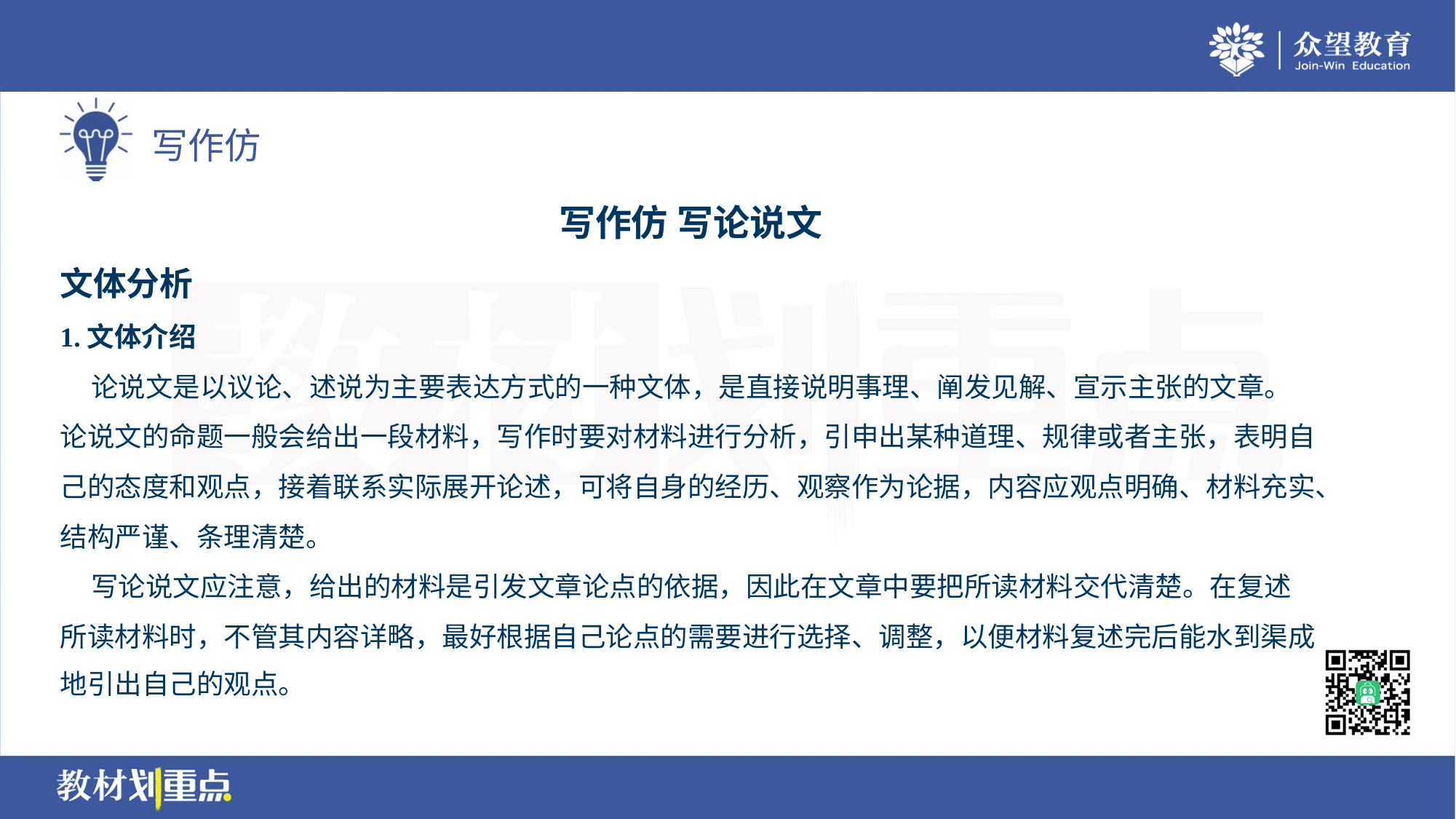

写作仿 写论说文
文体分析
1.文体介绍
    论说文是以议论、述说为主要表达方式的一种文体，是直接说明事理、阐发见解、宣示主张的文章。
论说文的命题一般会给出一段材料，写作时要对材料进行分析，引申出某种道理、规律或者主张，表明自
己的态度和观点，接着联系实际展开论述，可将自身的经历、观察作为论据，内容应观点明确、材料充实、
结构严谨、条理清楚。
    写论说文应注意，给出的材料是引发文章论点的依据，因此在文章中要把所读材料交代清楚。在复述
所读材料时，不管其内容详略，最好根据自己论点的需要进行选择、调整，以便材料复述完后能水到渠成
地引出自己的观点。